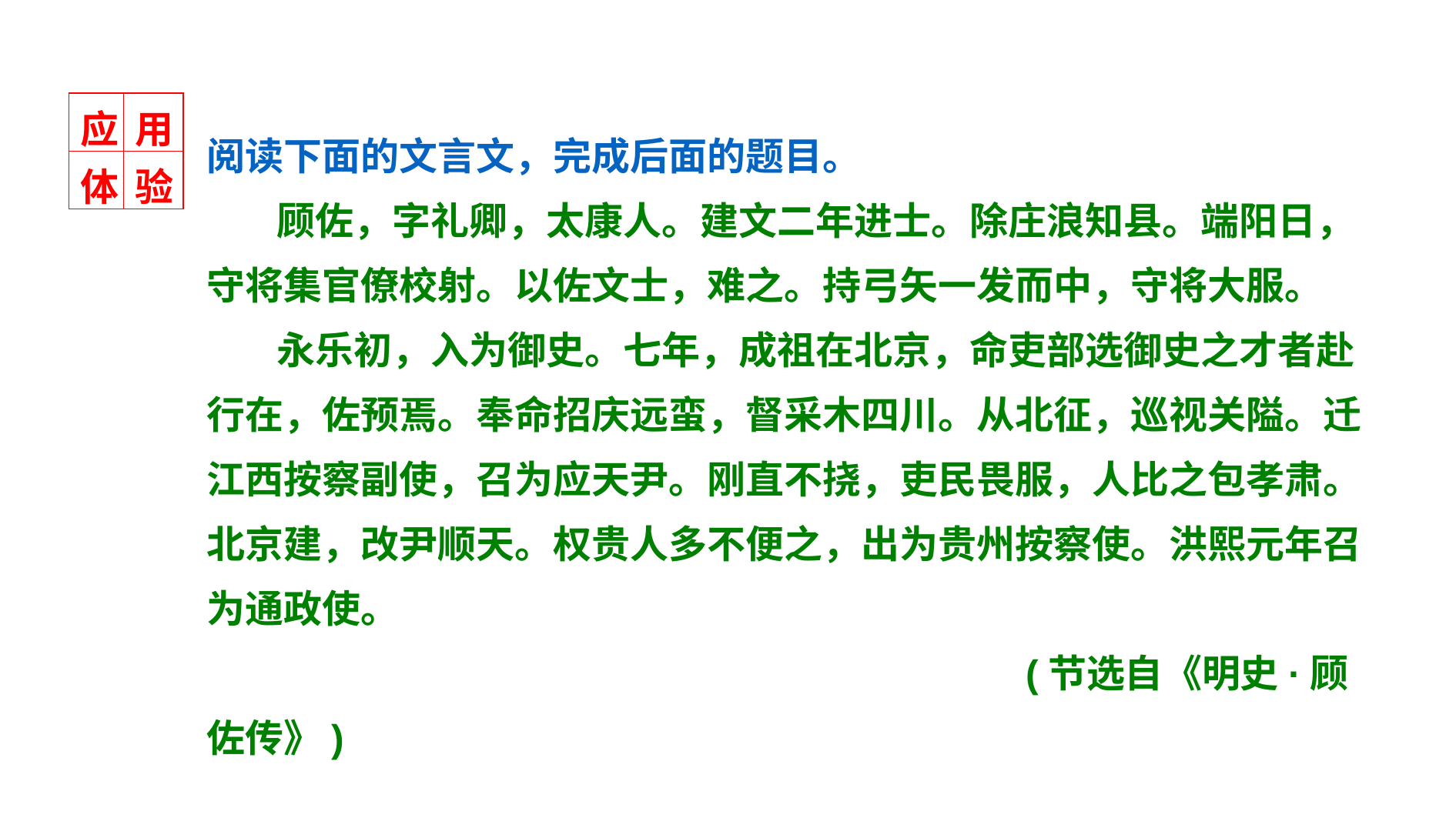

| 应 | 用 |
| --- | --- |
| 体 | 验 |
阅读下面的文言文，完成后面的题目。
       顾佐，字礼卿，太康人。建文二年进士。除庄浪知县。端阳日，守将集官僚校射。以佐文士，难之。持弓矢一发而中，守将大服。
       永乐初，入为御史。七年，成祖在北京，命吏部选御史之才者赴行在，佐预焉。奉命招庆远蛮，督采木四川。从北征，巡视关隘。迁江西按察副使，召为应天尹。刚直不挠，吏民畏服，人比之包孝肃。北京建，改尹顺天。权贵人多不便之，出为贵州按察使。洪熙元年召为通政使。
                                                                            (节选自《明史·顾佐传》)